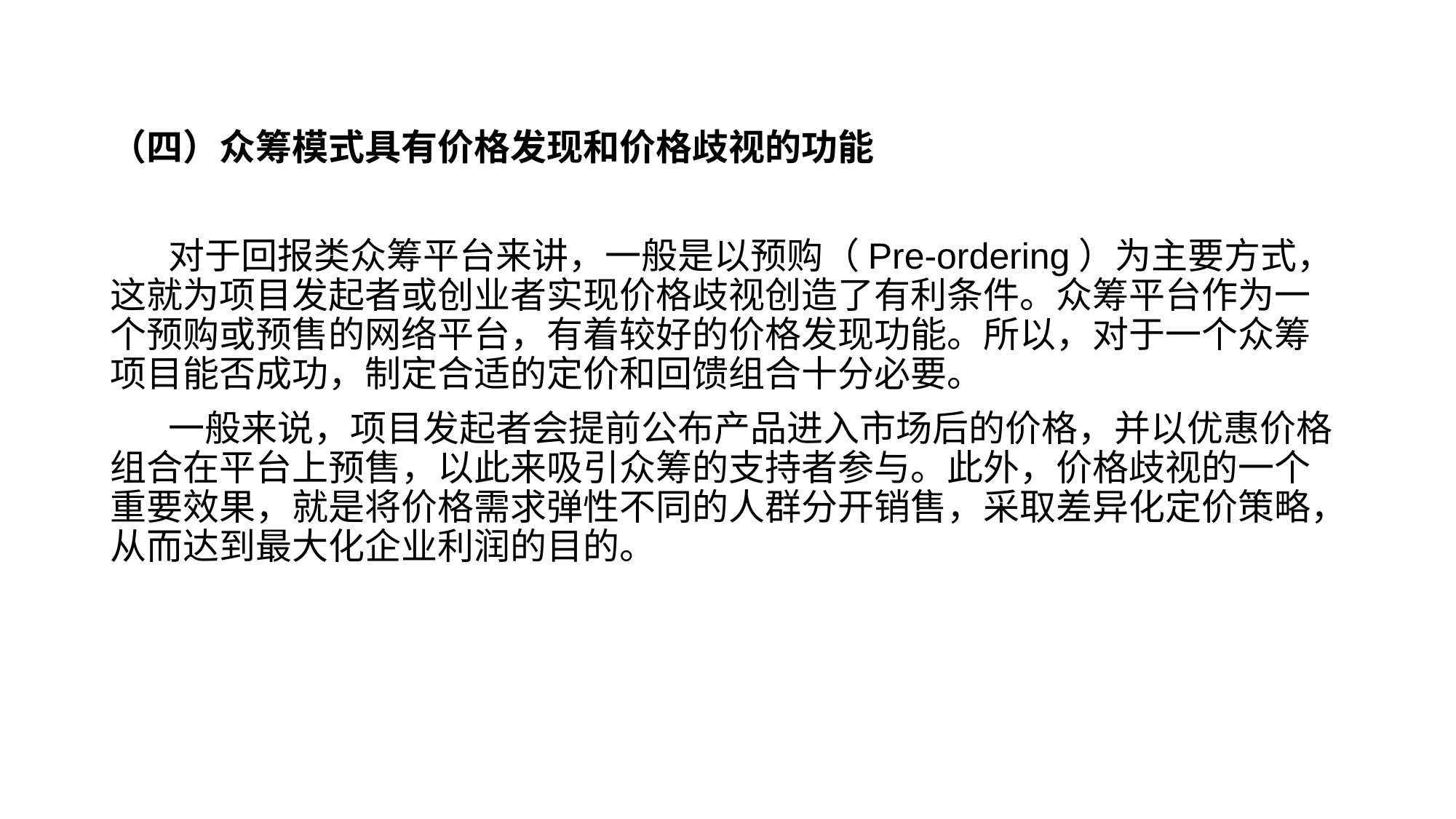

（四）众筹模式具有价格发现和价格歧视的功能

      对于回报类众筹平台来讲，一般是以预购（Pre-ordering）为主要方式，这就为项目发起者或创业者实现价格歧视创造了有利条件。众筹平台作为一个预购或预售的网络平台，有着较好的价格发现功能。所以，对于一个众筹项目能否成功，制定合适的定价和回馈组合十分必要。
      一般来说，项目发起者会提前公布产品进入市场后的价格，并以优惠价格组合在平台上预售，以此来吸引众筹的支持者参与。此外，价格歧视的一个重要效果，就是将价格需求弹性不同的人群分开销售，采取差异化定价策略，从而达到最大化企业利润的目的。